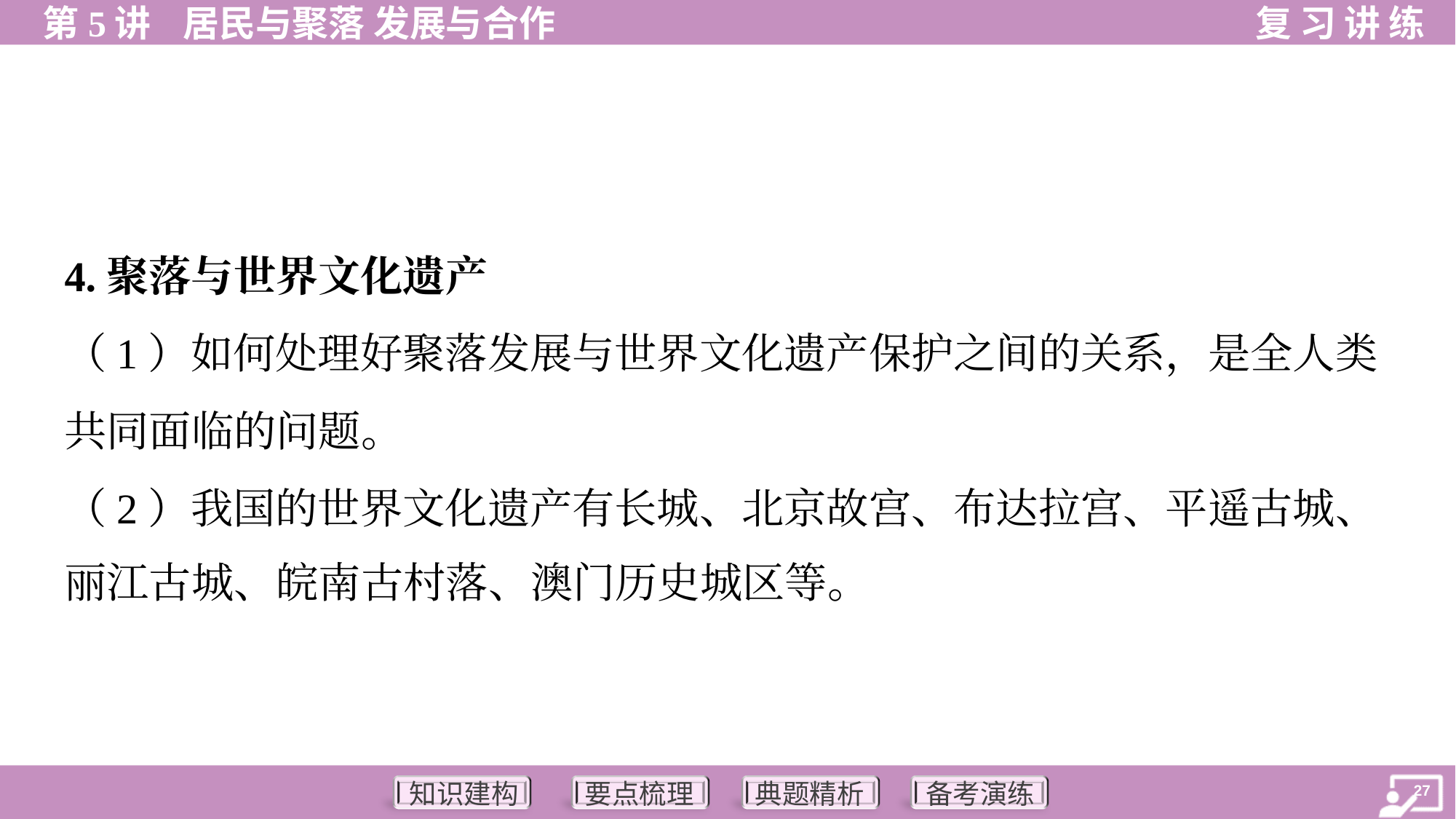

4.聚落与世界文化遗产
（1）如何处理好聚落发展与世界文化遗产保护之间的关系，是全人类
共同面临的问题。
（2）我国的世界文化遗产有长城、北京故宫、布达拉宫、平遥古城、
丽江古城、皖南古村落、澳门历史城区等。